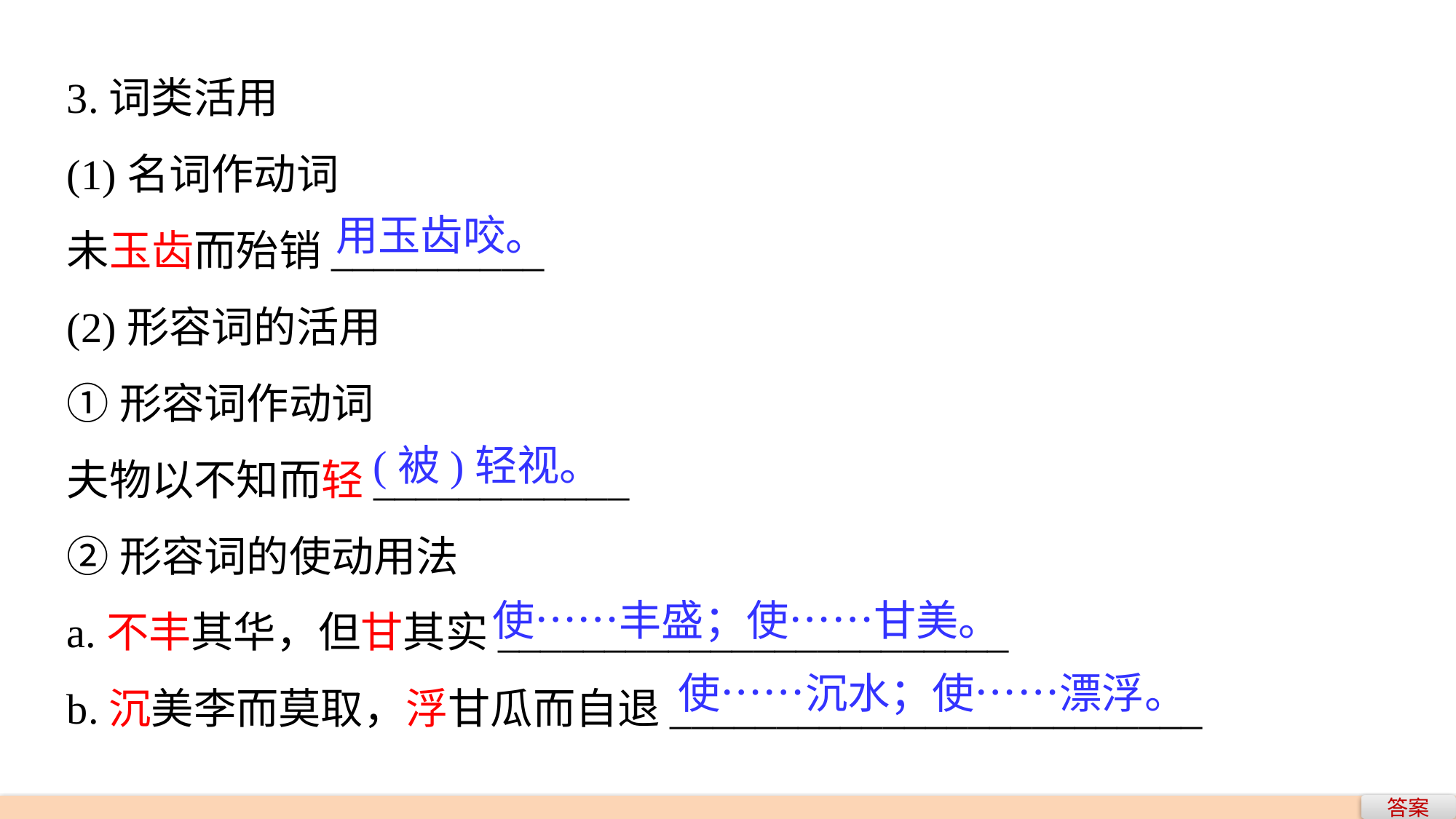

3.词类活用
(1)名词作动词
未玉齿而殆销__________
(2)形容词的活用
①形容词作动词
夫物以不知而轻____________
②形容词的使动用法
a.不丰其华，但甘其实________________________
b.沉美李而莫取，浮甘瓜而自退_________________________
用玉齿咬。
(被)轻视。
使……丰盛；使……甘美。
使……沉水；使……漂浮。
答案